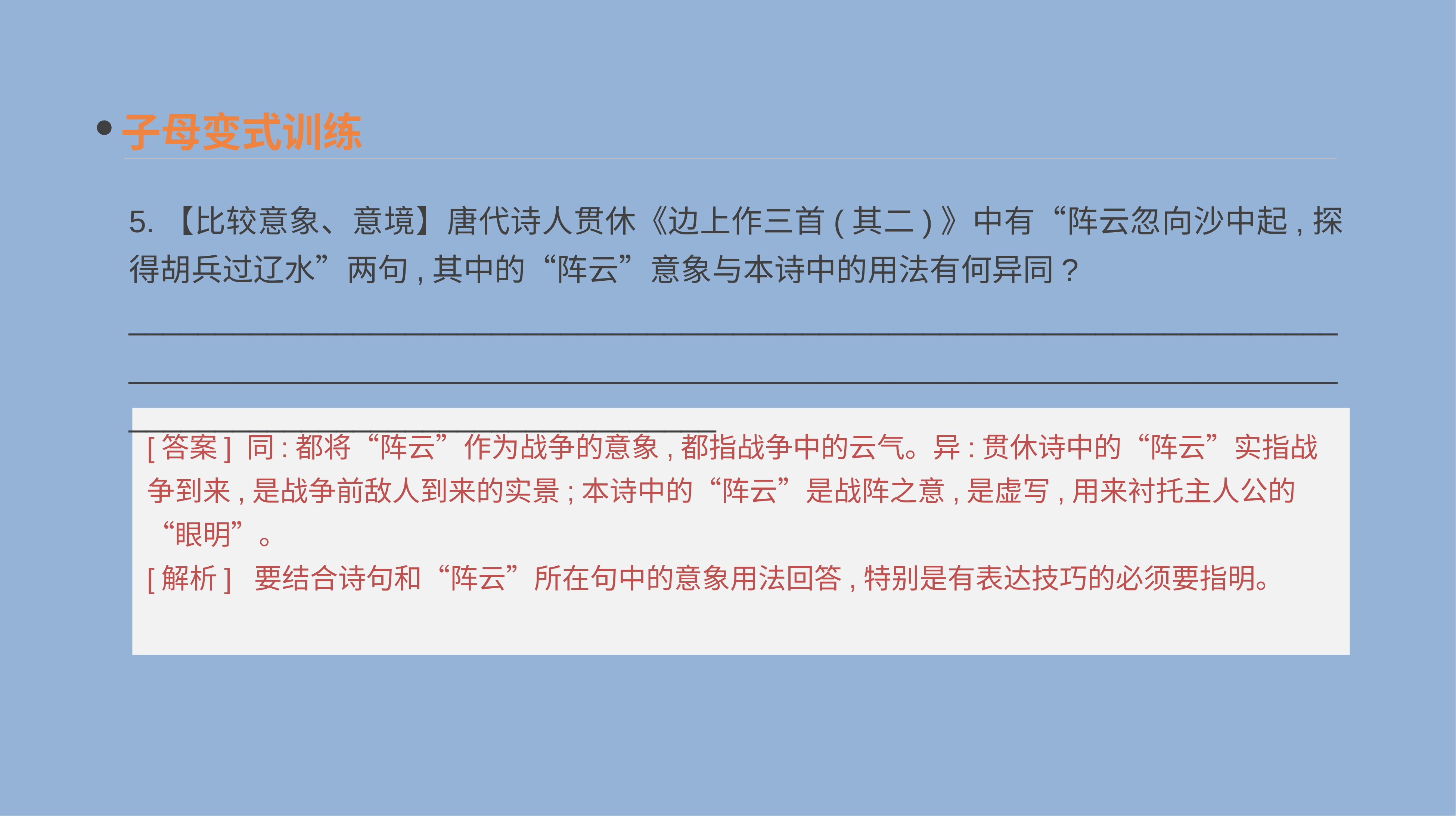

子母变式训练

5.【比较意象、意境】唐代诗人贯休《边上作三首(其二)》中有“阵云忽向沙中起,探得胡兵过辽水”两句,其中的“阵云”意象与本诗中的用法有何异同?
______________________________________________________________________________________________________________________________________________________________________________

[答案] 同:都将“阵云”作为战争的意象,都指战争中的云气。异:贯休诗中的“阵云”实指战争到来,是战争前敌人到来的实景;本诗中的“阵云”是战阵之意,是虚写,用来衬托主人公的“眼明”。
[解析]  要结合诗句和“阵云”所在句中的意象用法回答,特别是有表达技巧的必须要指明。